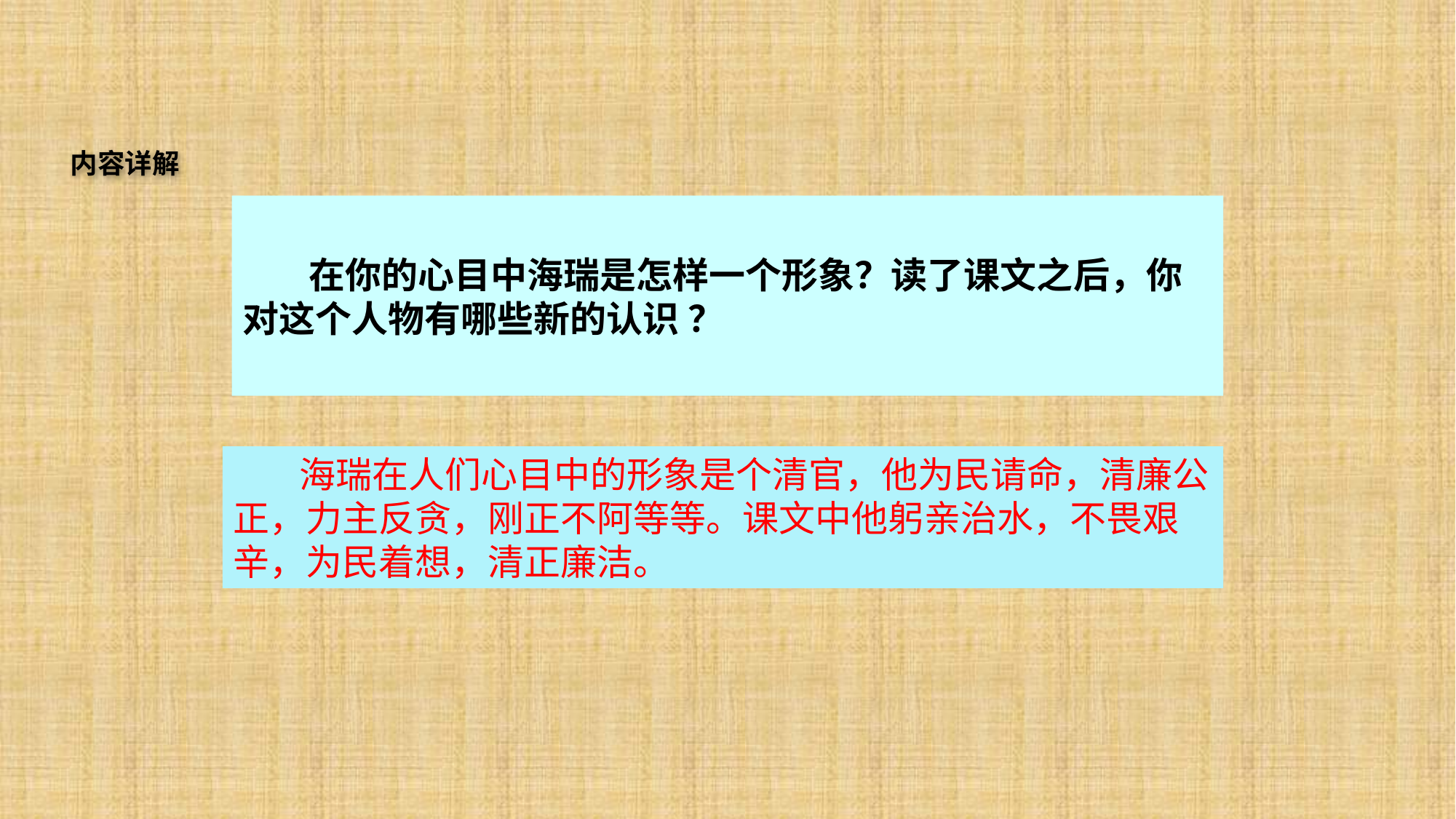

内容详解
       在你的心目中海瑞是怎样一个形象？读了课文之后，你对这个人物有哪些新的认识 ？
       海瑞在人们心目中的形象是个清官，他为民请命，清廉公正，力主反贪，刚正不阿等等。课文中他躬亲治水，不畏艰辛，为民着想，清正廉洁。